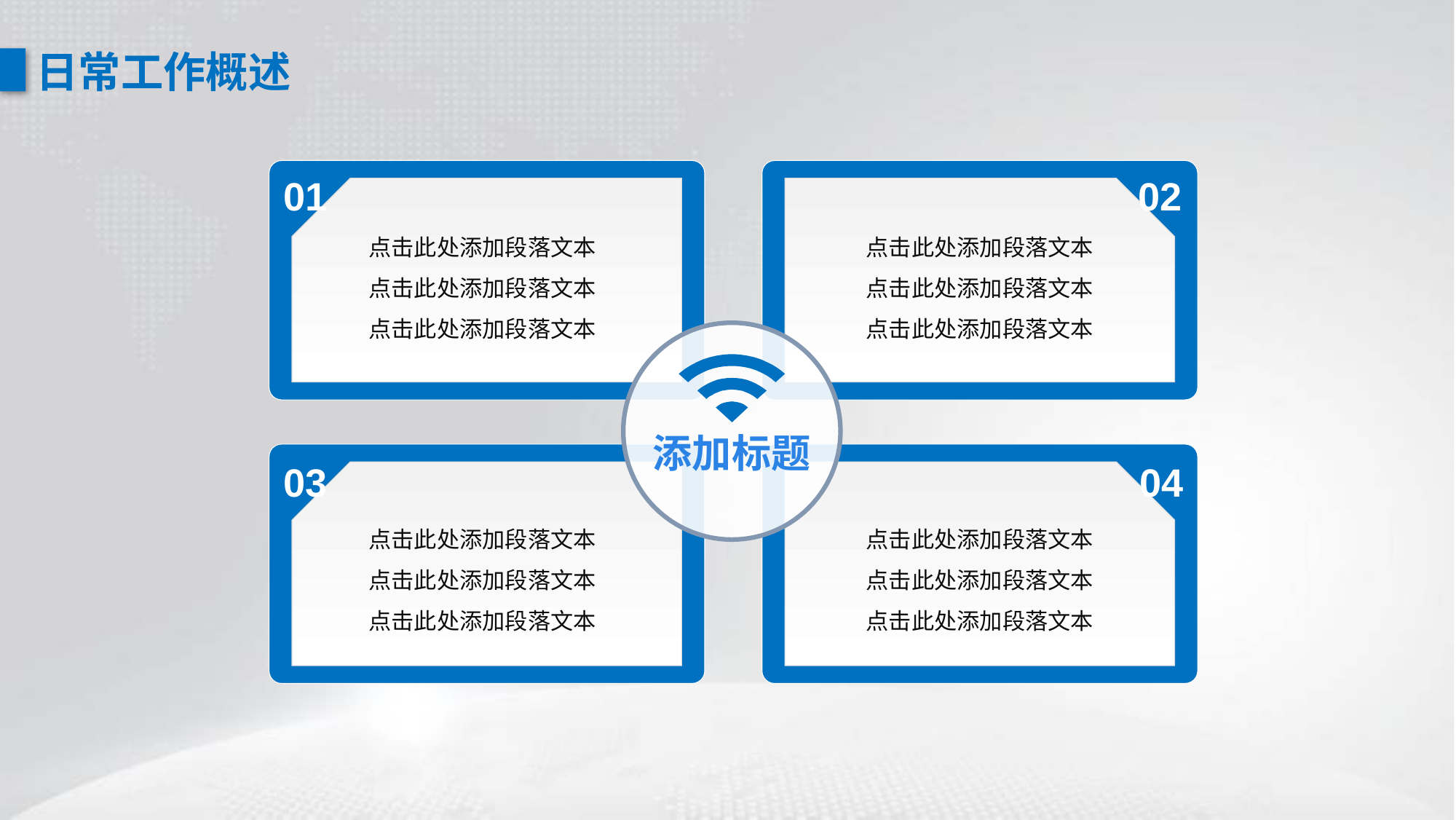

日常工作概述

01
02
点击此处添加段落文本
点击此处添加段落文本
点击此处添加段落文本
点击此处添加段落文本
点击此处添加段落文本
点击此处添加段落文本

添加标题

03
04
点击此处添加段落文本
点击此处添加段落文本
点击此处添加段落文本
点击此处添加段落文本
点击此处添加段落文本
点击此处添加段落文本